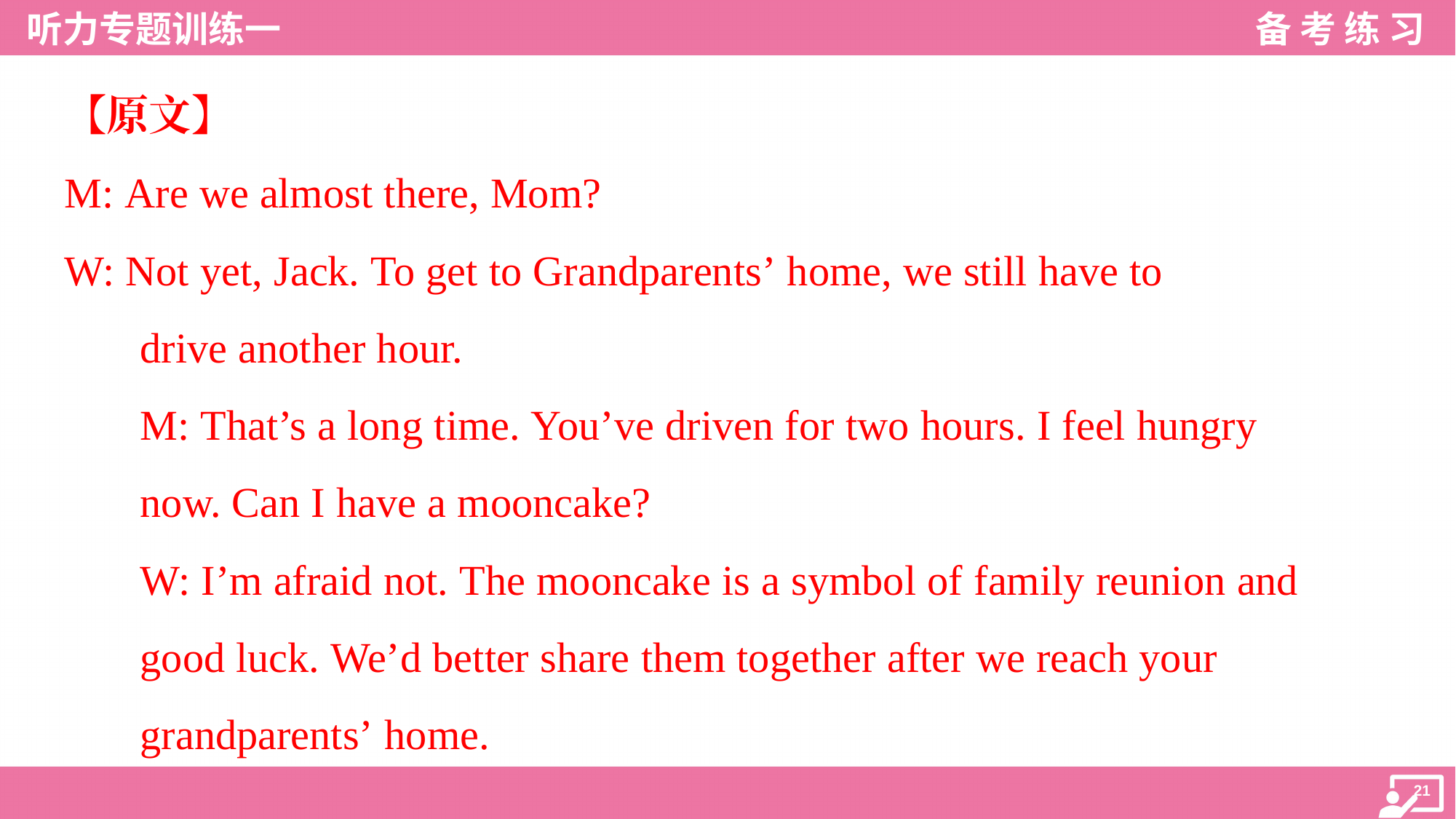

【原文】
M: Are we almost there, Mom?
W: Not yet, Jack. To get to Grandparents’ home, we still have to
drive another hour.
M: That’s a long time. You’ve driven for two hours. I feel hungry
now. Can I have a mooncake?
W: I’m afraid not. The mooncake is a symbol of family reunion and
good luck. We’d better share them together after we reach your
grandparents’ home.